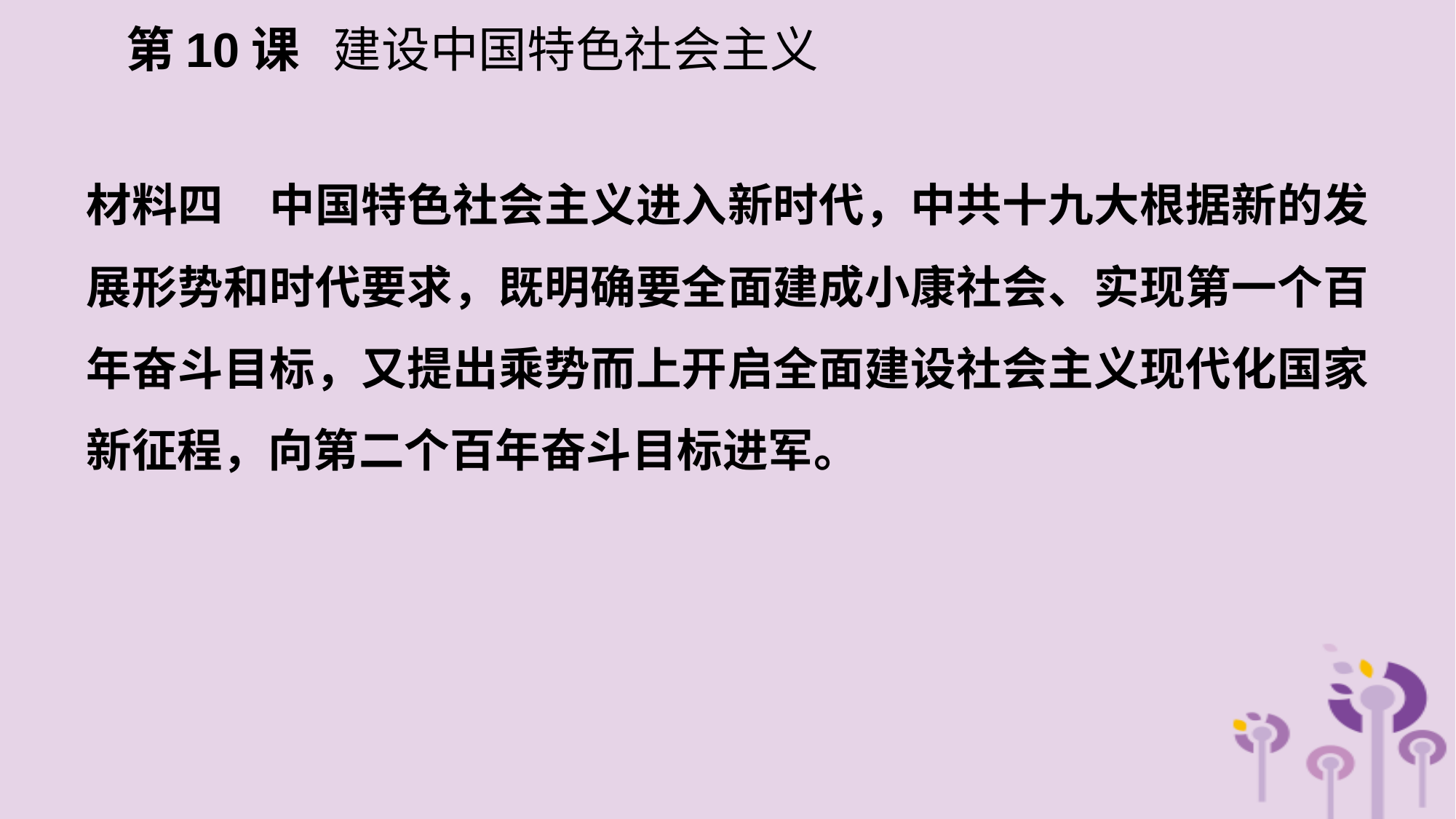

第10课   建设中国特色社会主义
材料四　中国特色社会主义进入新时代，中共十九大根据新的发展形势和时代要求，既明确要全面建成小康社会、实现第一个百年奋斗目标，又提出乘势而上开启全面建设社会主义现代化国家新征程，向第二个百年奋斗目标进军。